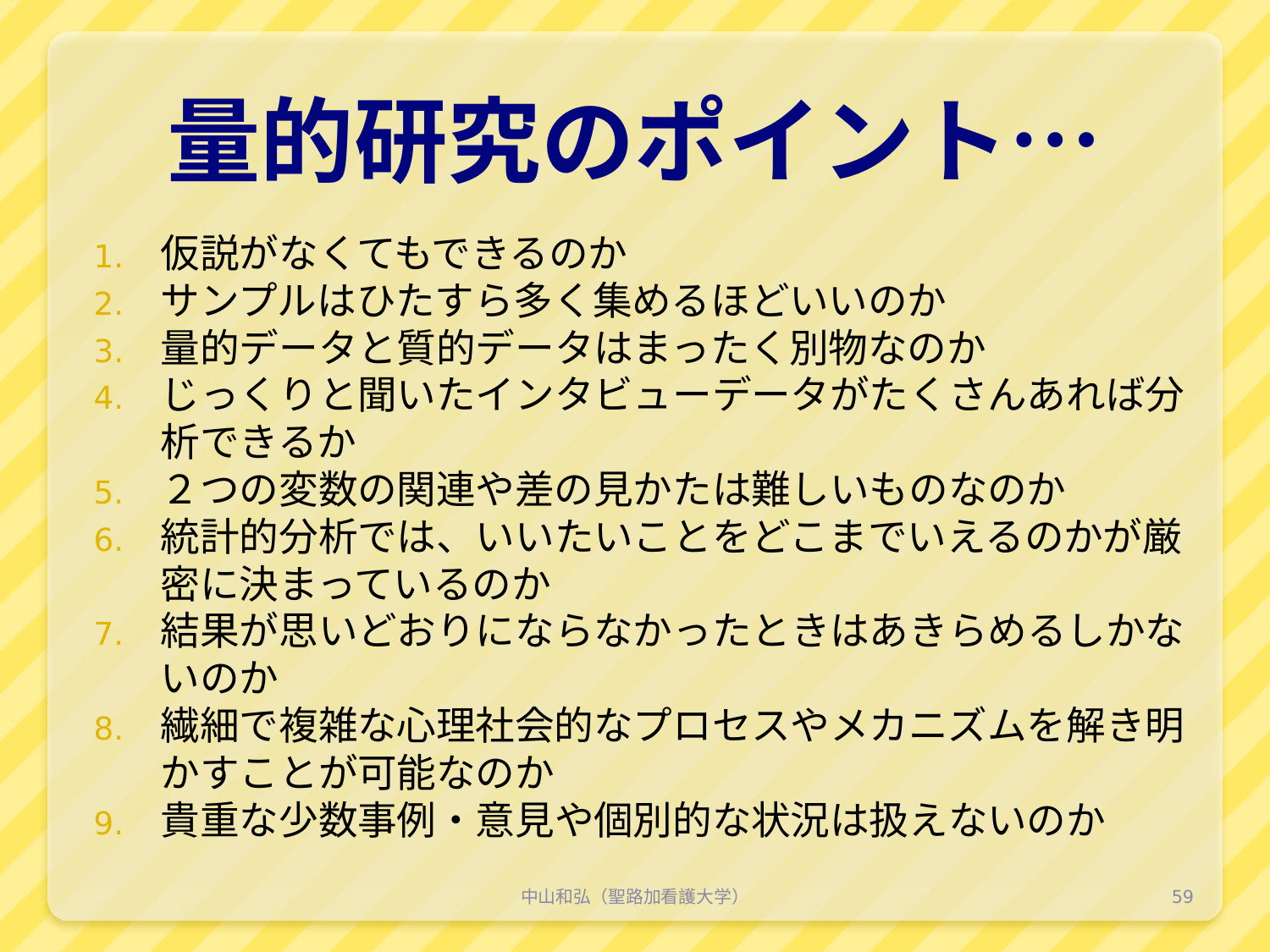

# 量的研究のポイント…
仮説がなくてもできるのか
サンプルはひたすら多く集めるほどいいのか
量的データと質的データはまったく別物なのか
じっくりと聞いたインタビューデータがたくさんあれば分析できるか
２つの変数の関連や差の見かたは難しいものなのか
統計的分析では、いいたいことをどこまでいえるのかが厳密に決まっているのか
結果が思いどおりにならなかったときはあきらめるしかないのか
繊細で複雑な心理社会的なプロセスやメカニズムを解き明かすことが可能なのか
貴重な少数事例・意見や個別的な状況は扱えないのか

中山和弘（聖路加看護大学）
59